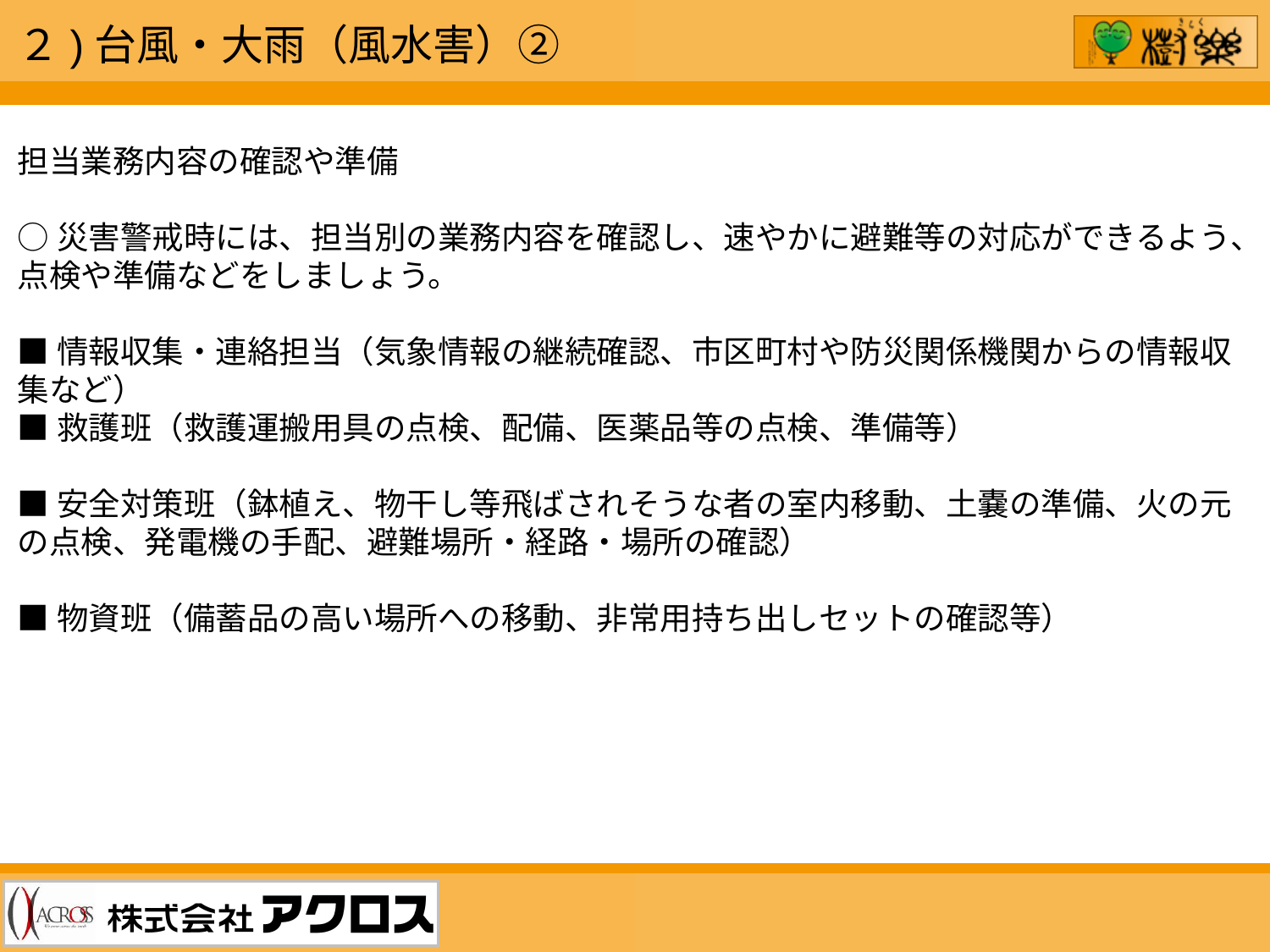

２)台風・大雨（風水害）②
担当業務内容の確認や準備

○災害警戒時には、担当別の業務内容を確認し、速やかに避難等の対応ができるよう、点検や準備などをしましょう。

■情報収集・連絡担当（気象情報の継続確認、市区町村や防災関係機関からの情報収集など）
■救護班（救護運搬用具の点検、配備、医薬品等の点検、準備等）

■安全対策班（鉢植え、物干し等飛ばされそうな者の室内移動、土嚢の準備、火の元の点検、発電機の手配、避難場所・経路・場所の確認）

■物資班（備蓄品の高い場所への移動、非常用持ち出しセットの確認等）